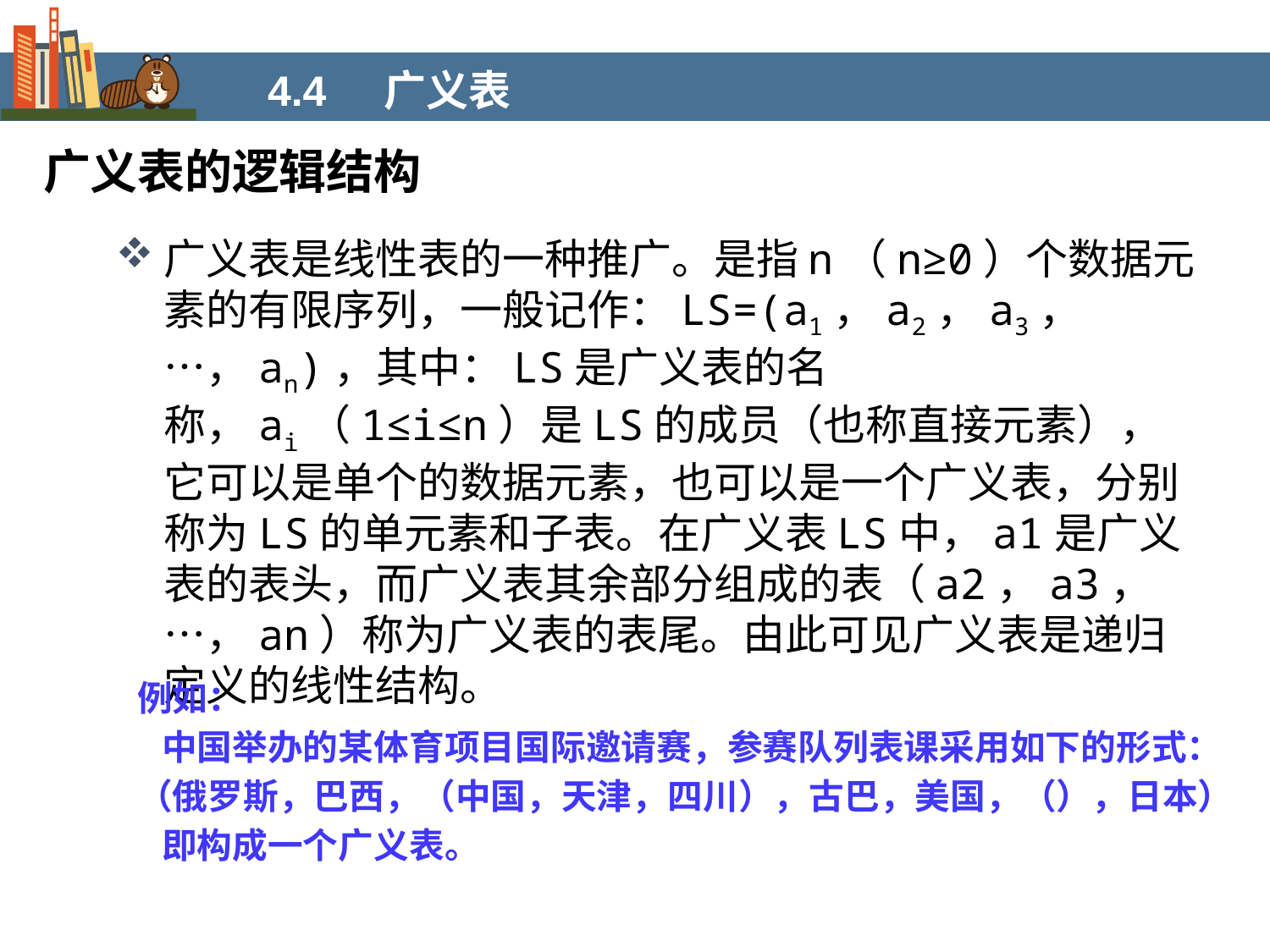

4.4    广义表
广义表的逻辑结构

广义表是线性表的一种推广。是指n（n≥0）个数据元素的有限序列，一般记作：LS=(a1，a2，a3，…，an)，其中：LS是广义表的名称，ai（1≤i≤n）是LS的成员（也称直接元素），它可以是单个的数据元素，也可以是一个广义表，分别称为LS的单元素和子表。在广义表LS中，a1是广义表的表头，而广义表其余部分组成的表（a2，a3，…，an）称为广义表的表尾。由此可见广义表是递归定义的线性结构。
例如：
  中国举办的某体育项目国际邀请赛，参赛队列表课采用如下的形式：
（俄罗斯，巴西，（中国，天津，四川），古巴，美国，（），日本）
  即构成一个广义表。